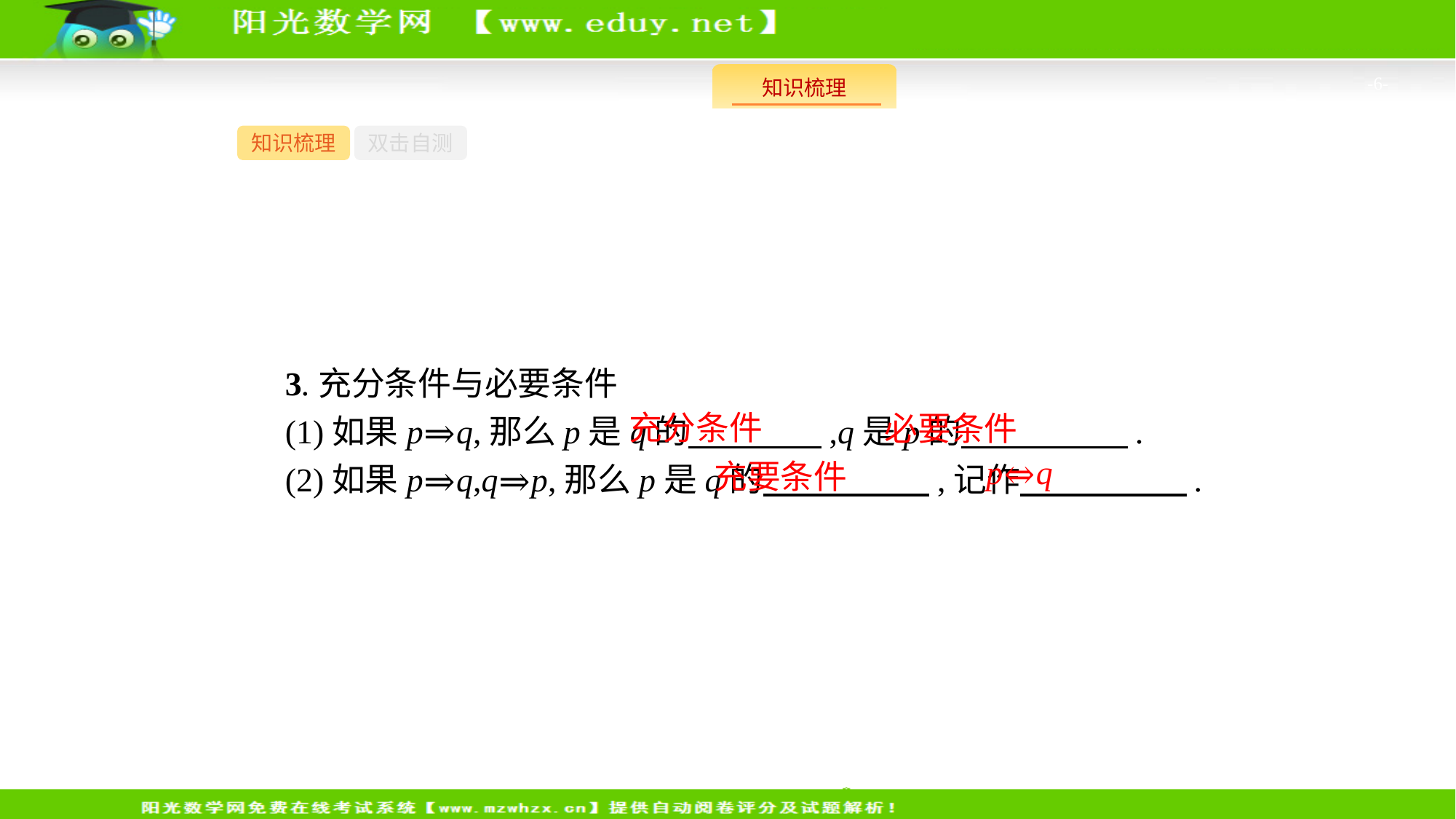

-6-
知识梳理
双击自测
3.充分条件与必要条件
(1)如果p⇒q,那么p是q的　　　　,q是p的　　　　　.
(2)如果p⇒q,q⇒p,那么p是q的　　　　　,记作　　　　　.
充分条件
必要条件
p⇔q
充要条件